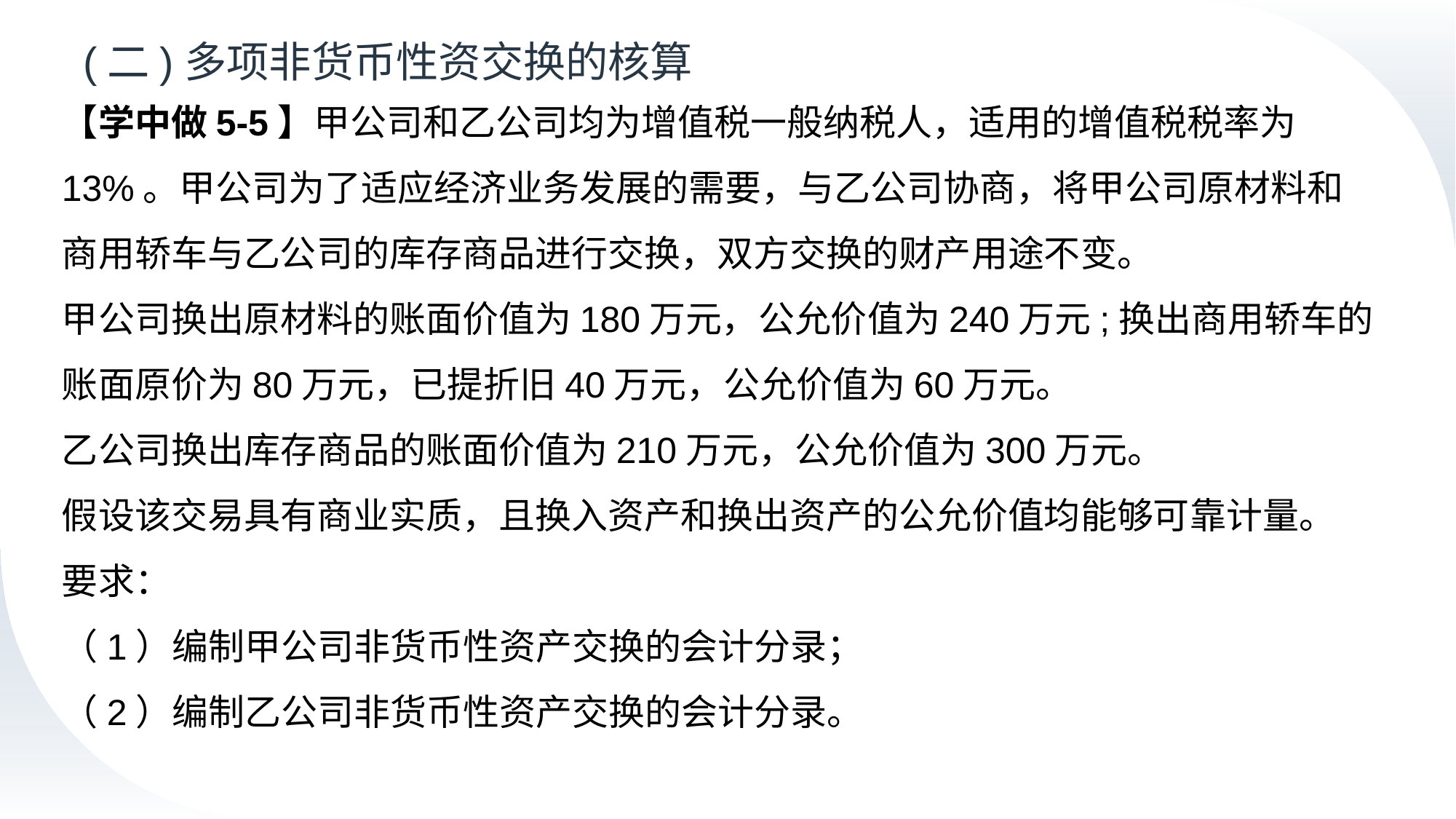

# (二)多项非货币性资交换的核算
【学中做5-5】甲公司和乙公司均为增值税一般纳税人，适用的增值税税率为13%。甲公司为了适应经济业务发展的需要，与乙公司协商，将甲公司原材料和商用轿车与乙公司的库存商品进行交换，双方交换的财产用途不变。
甲公司换出原材料的账面价值为180万元，公允价值为240万元;换出商用轿车的账面原价为80万元，已提折旧40万元，公允价值为60万元。
乙公司换出库存商品的账面价值为210万元，公允价值为300万元。
假设该交易具有商业实质，且换入资产和换出资产的公允价值均能够可靠计量。
要求：
（1）编制甲公司非货币性资产交换的会计分录；
（2）编制乙公司非货币性资产交换的会计分录。